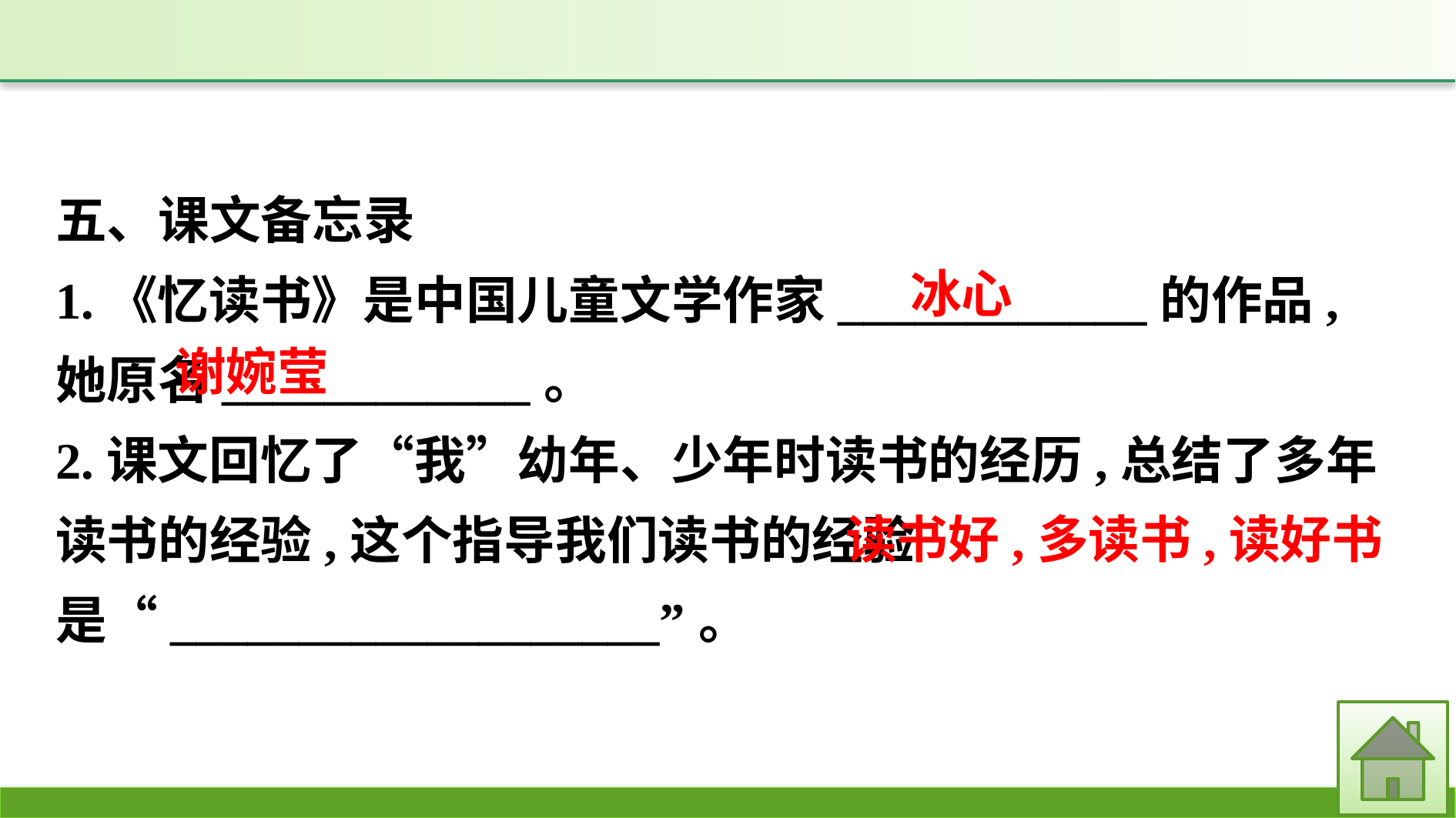

五、课文备忘录
1.《忆读书》是中国儿童文学作家____________的作品,她原名____________。
2.课文回忆了“我”幼年、少年时读书的经历,总结了多年读书的经验,这个指导我们读书的经验是“___________________”。
冰心
谢婉莹
读书好,多读书,读好书